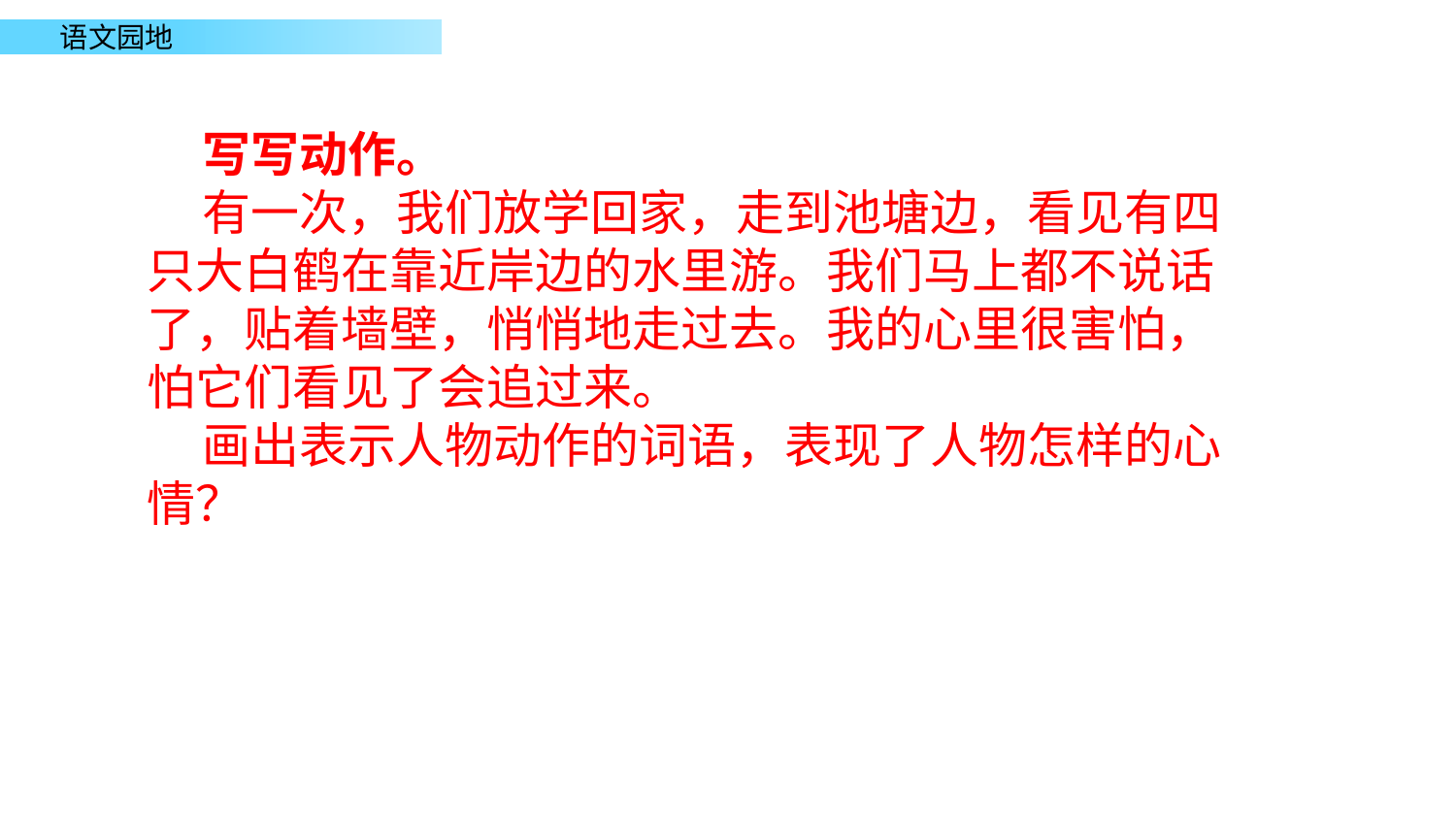

写写动作。
    有一次，我们放学回家，走到池塘边，看见有四只大白鹤在靠近岸边的水里游。我们马上都不说话了，贴着墙壁，悄悄地走过去。我的心里很害怕，怕它们看见了会追过来。
    画出表示人物动作的词语，表现了人物怎样的心情？